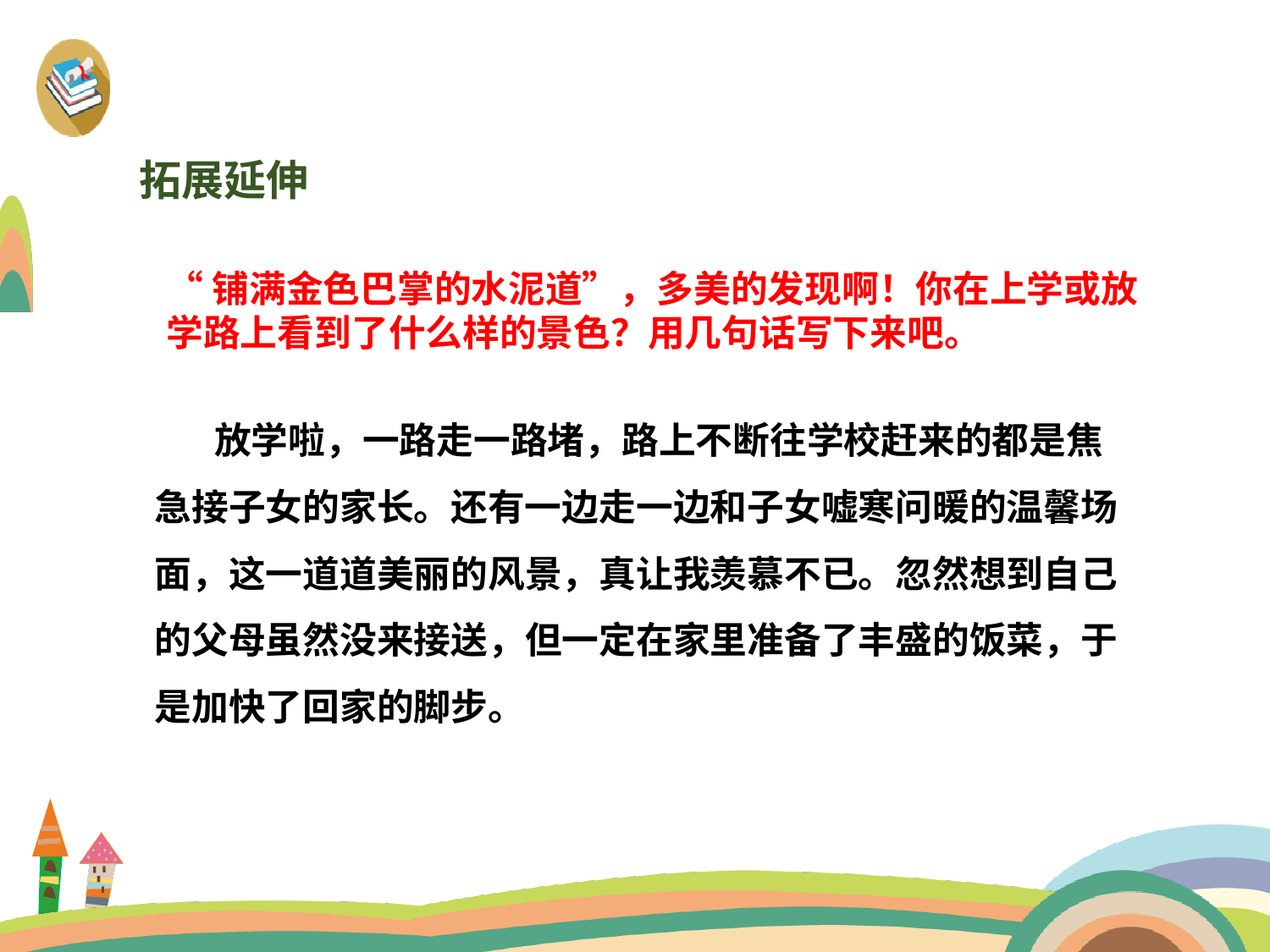

拓展延伸
“铺满金色巴掌的水泥道”，多美的发现啊！你在上学或放
学路上看到了什么样的景色？用几句话写下来吧。
      放学啦，一路走一路堵，路上不断往学校赶来的都是焦急接子女的家长。还有一边走一边和子女嘘寒问暖的温馨场面，这一道道美丽的风景，真让我羡慕不已。忽然想到自己的父母虽然没来接送，但一定在家里准备了丰盛的饭菜，于是加快了回家的脚步。